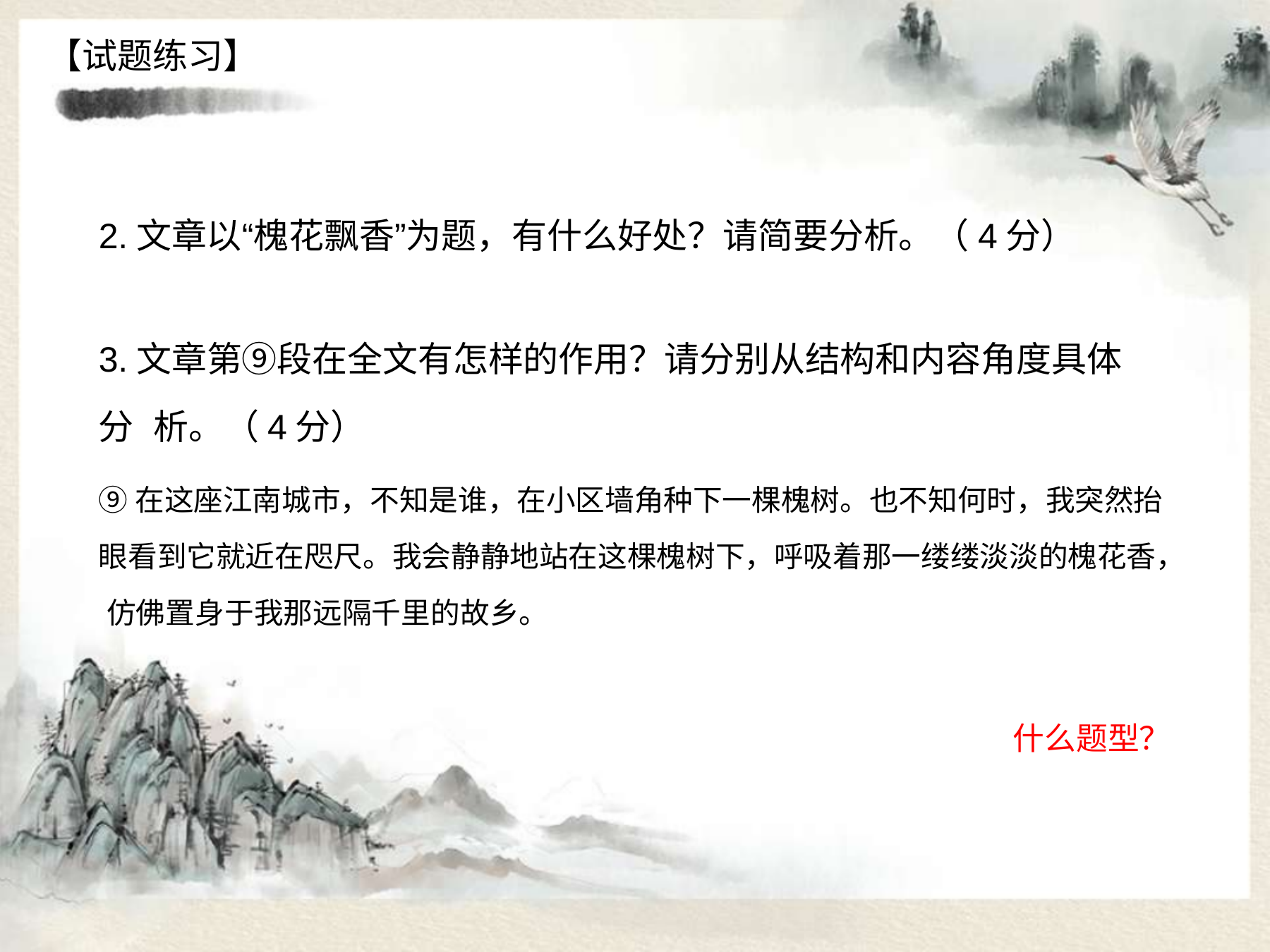

【试题练习】
# 2.文章以“槐花飘香”为题，有什么好处？请简要分析。（4分）
3.文章第⑨段在全文有怎样的作用？请分别从结构和内容角度具体分  析。（4分）
⑨在这座江南城市，不知是谁，在小区墙角种下一棵槐树。也不知何时，我突然抬  眼看到它就近在咫尺。我会静静地站在这棵槐树下，呼吸着那一缕缕淡淡的槐花香，  仿佛置身于我那远隔千里的故乡。

什么题型？